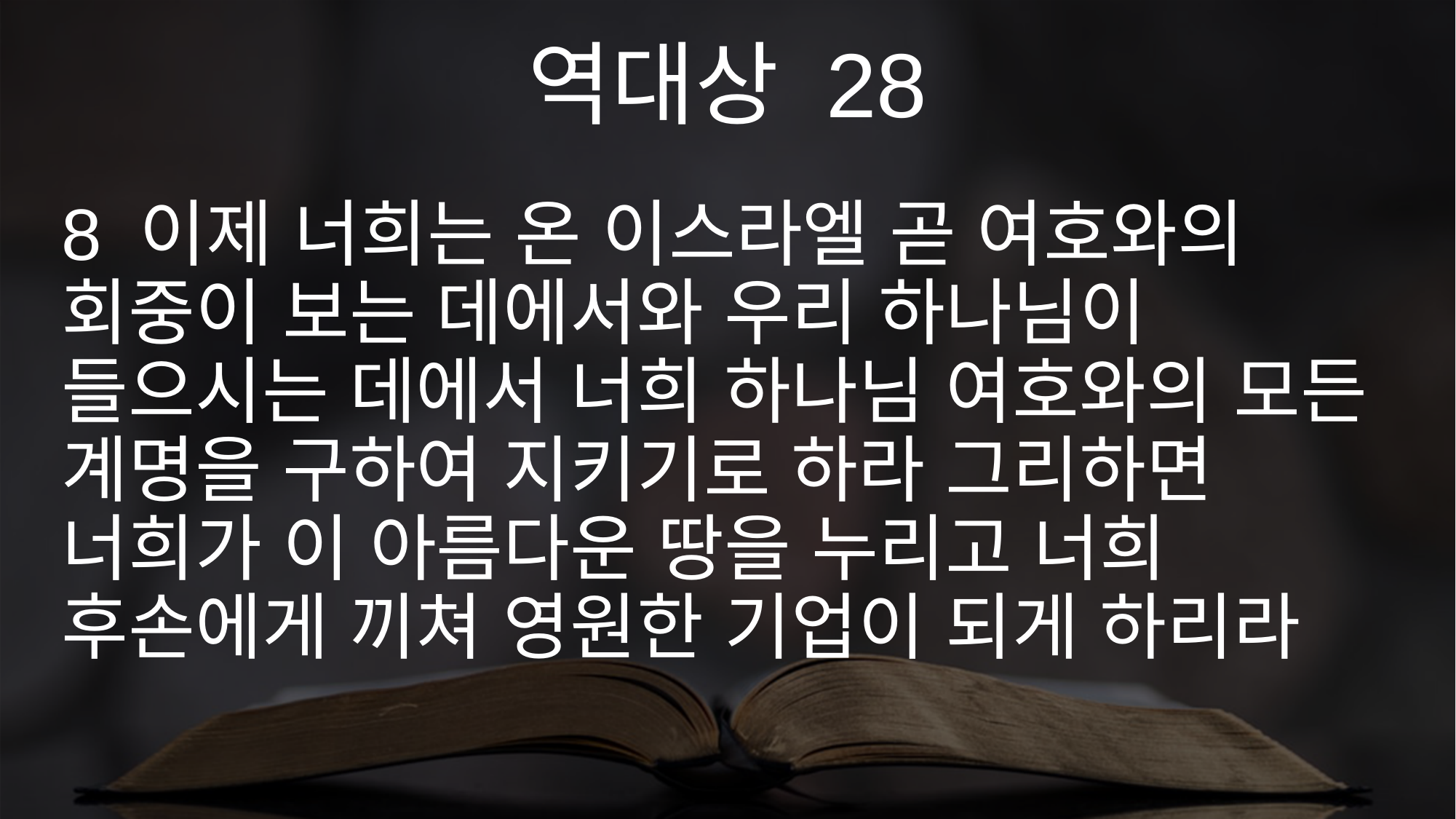

역대상 28
8 이제 너희는 온 이스라엘 곧 여호와의 회중이 보는 데에서와 우리 하나님이 들으시는 데에서 너희 하나님 여호와의 모든 계명을 구하여 지키기로 하라 그리하면 너희가 이 아름다운 땅을 누리고 너희 후손에게 끼쳐 영원한 기업이 되게 하리라